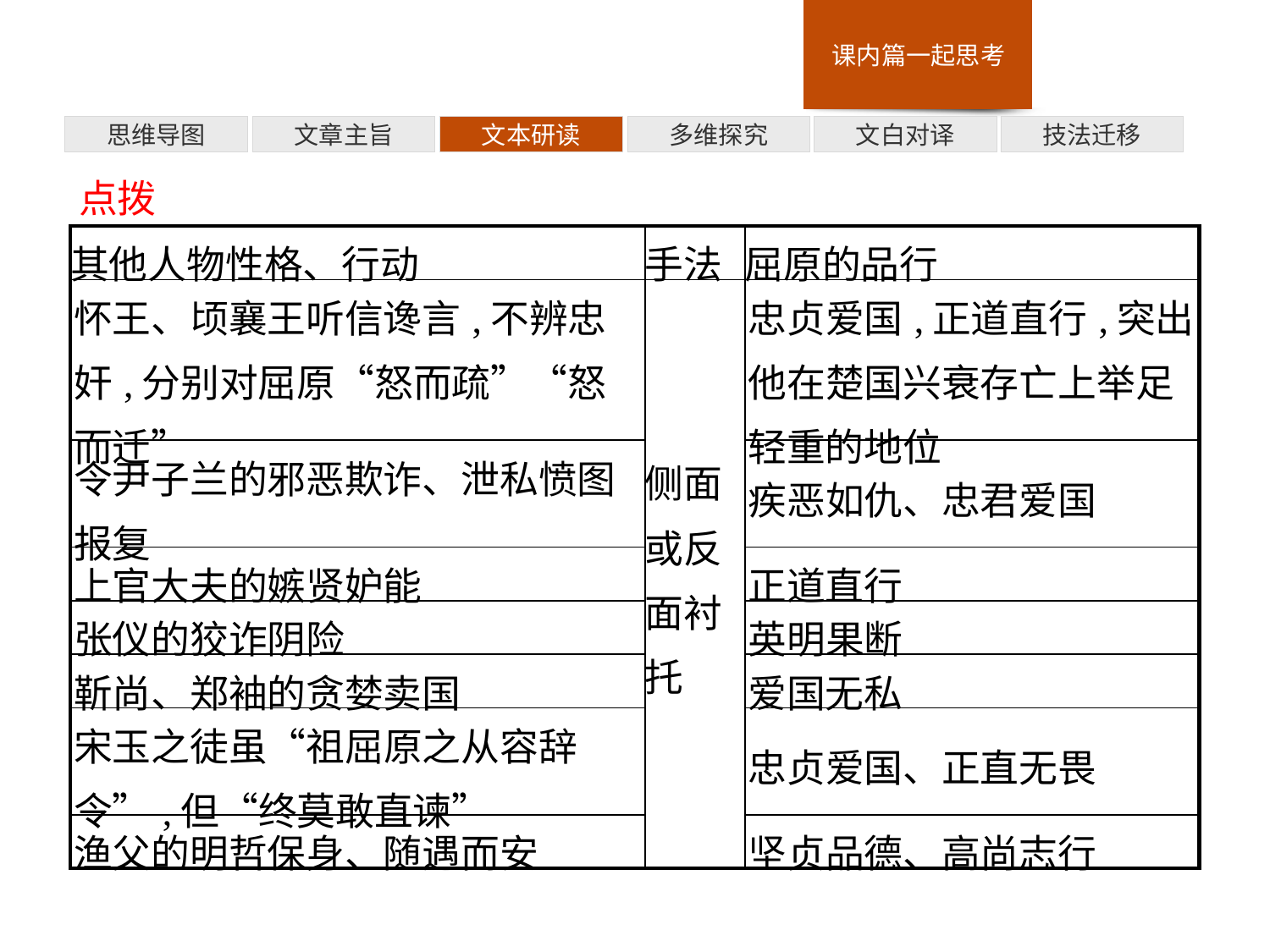

多维探究
思维导图
文章主旨
文本研读
文白对译
技法迁移
点拨
| 其他人物性格、行动 | 手法 | 屈原的品行 |
| --- | --- | --- |
| 怀王、顷襄王听信谗言,不辨忠奸,分别对屈原“怒而疏”“怒而迁” | 侧面或反面衬托 | 忠贞爱国,正道直行,突出他在楚国兴衰存亡上举足轻重的地位 |
| 令尹子兰的邪恶欺诈、泄私愤图报复 |  | 疾恶如仇、忠君爱国 |
| 上官大夫的嫉贤妒能 |  | 正道直行 |
| 张仪的狡诈阴险 |  | 英明果断 |
| 靳尚、郑袖的贪婪卖国 |  | 爱国无私 |
| 宋玉之徒虽“祖屈原之从容辞令”,但“终莫敢直谏” |  | 忠贞爱国、正直无畏 |
| 渔父的明哲保身、随遇而安 |  | 坚贞品德、高尚志行 |